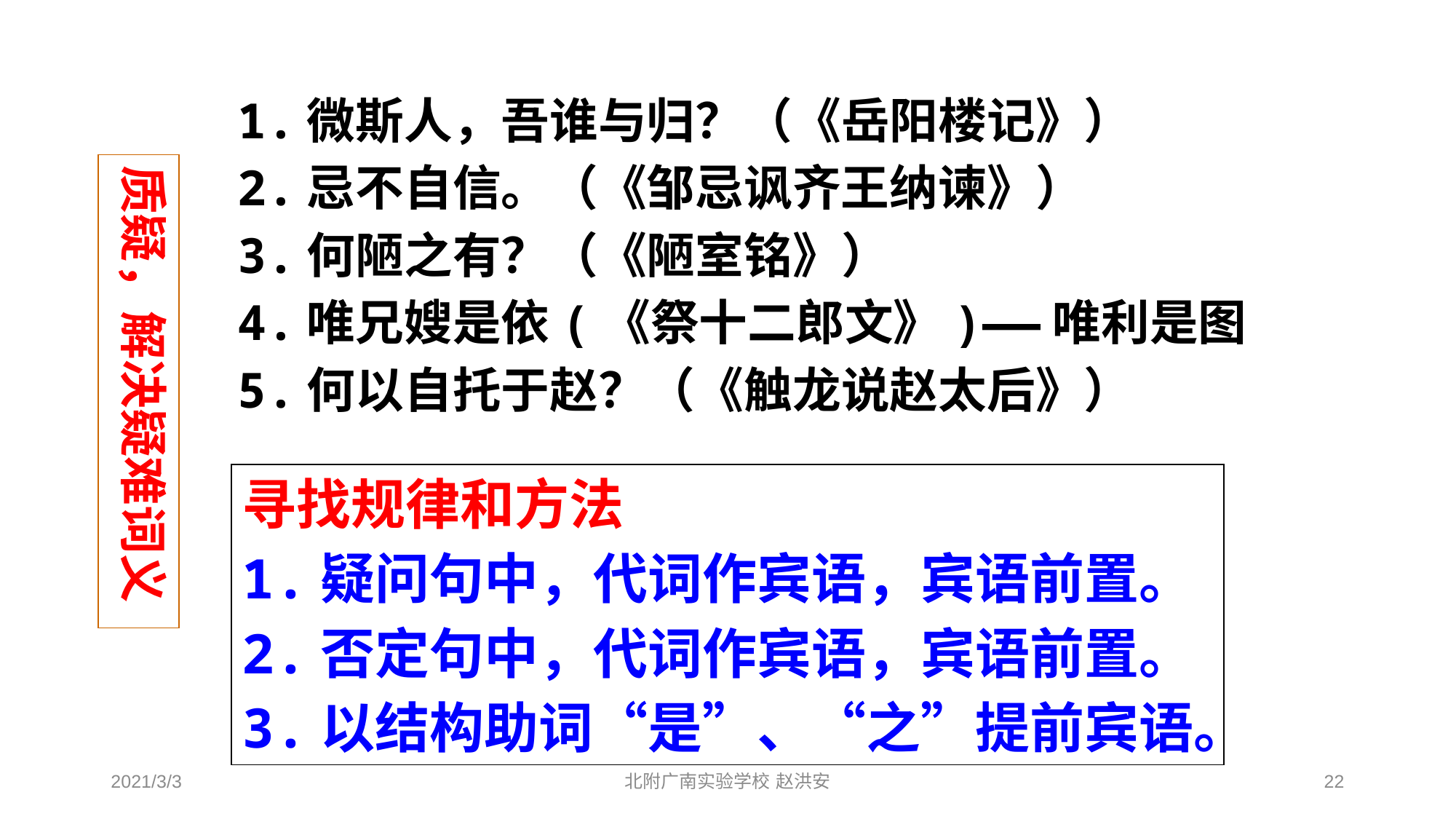

1.微斯人，吾谁与归？（《岳阳楼记》）
2.忌不自信。（《邹忌讽齐王纳谏》）
3.何陋之有？（《陋室铭》）
4.唯兄嫂是依(《祭十二郎文》)——唯利是图
5.何以自托于赵？（《触龙说赵太后》）
质疑，解决疑难词义
寻找规律和方法
1.疑问句中，代词作宾语，宾语前置。
2.否定句中，代词作宾语，宾语前置。
3.以结构助词“是”、“之”提前宾语。
2021/3/3
北附广南实验学校 赵洪安
22